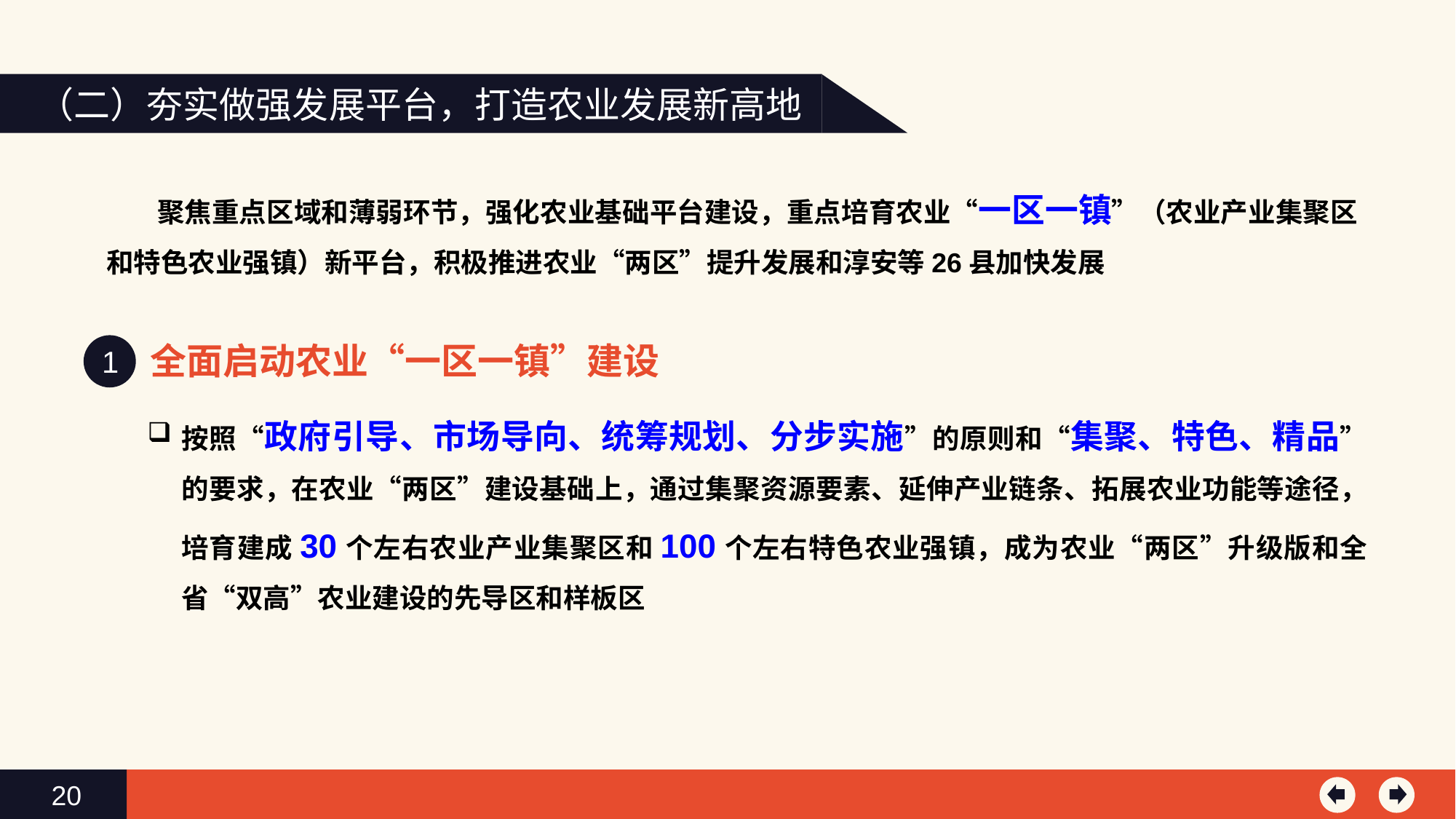

（二）夯实做强发展平台，打造农业发展新高地
       聚焦重点区域和薄弱环节，强化农业基础平台建设，重点培育农业“一区一镇”（农业产业集聚区和特色农业强镇）新平台，积极推进农业“两区”提升发展和淳安等26县加快发展
全面启动农业“一区一镇”建设
1
按照“政府引导、市场导向、统筹规划、分步实施”的原则和“集聚、特色、精品”的要求，在农业“两区”建设基础上，通过集聚资源要素、延伸产业链条、拓展农业功能等途径，培育建成30个左右农业产业集聚区和100个左右特色农业强镇，成为农业“两区”升级版和全省“双高”农业建设的先导区和样板区
20